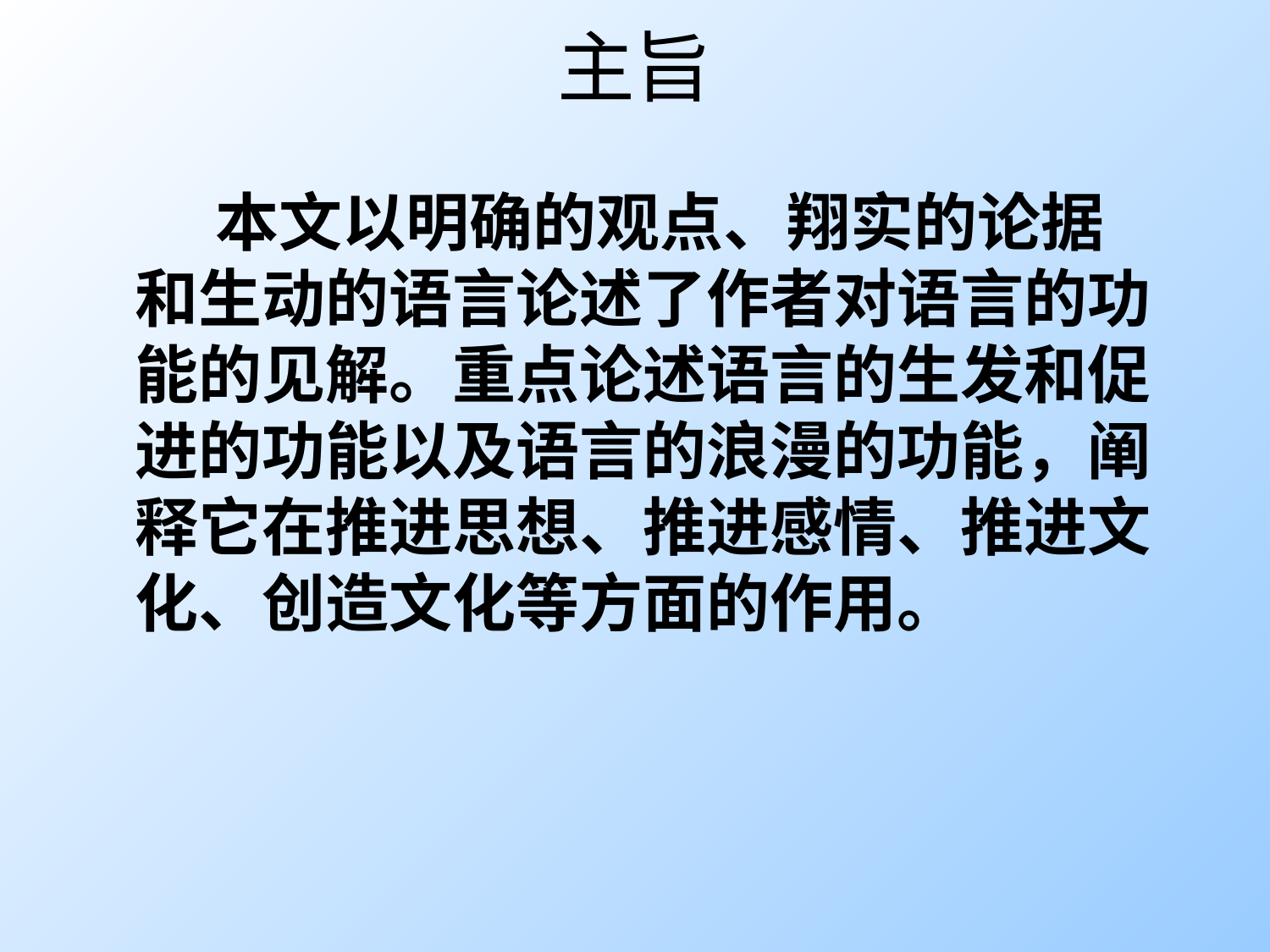

# 主旨
         本文以明确的观点、翔实的论据和生动的语言论述了作者对语言的功能的见解。重点论述语言的生发和促进的功能以及语言的浪漫的功能，阐释它在推进思想、推进感情、推进文化、创造文化等方面的作用。